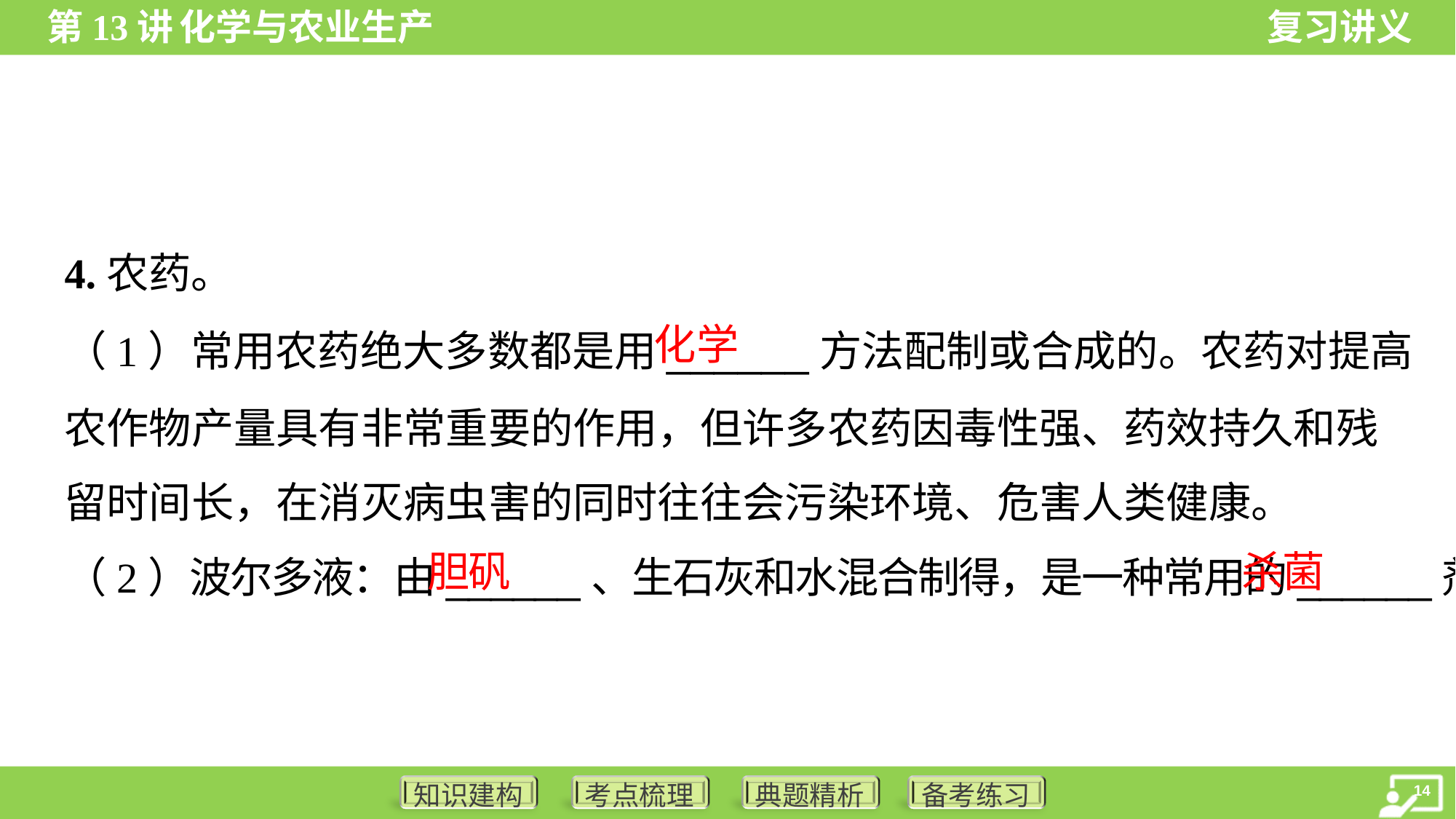

4.农药。
化学
（1）常用农药绝大多数都是用______方法配制或合成的。农药对提高
农作物产量具有非常重要的作用，但许多农药因毒性强、药效持久和残
留时间长，在消灭病虫害的同时往往会污染环境、危害人类健康。
胆矾
杀菌
（2）波尔多液：由______、生石灰和水混合制得，是一种常用的______剂。